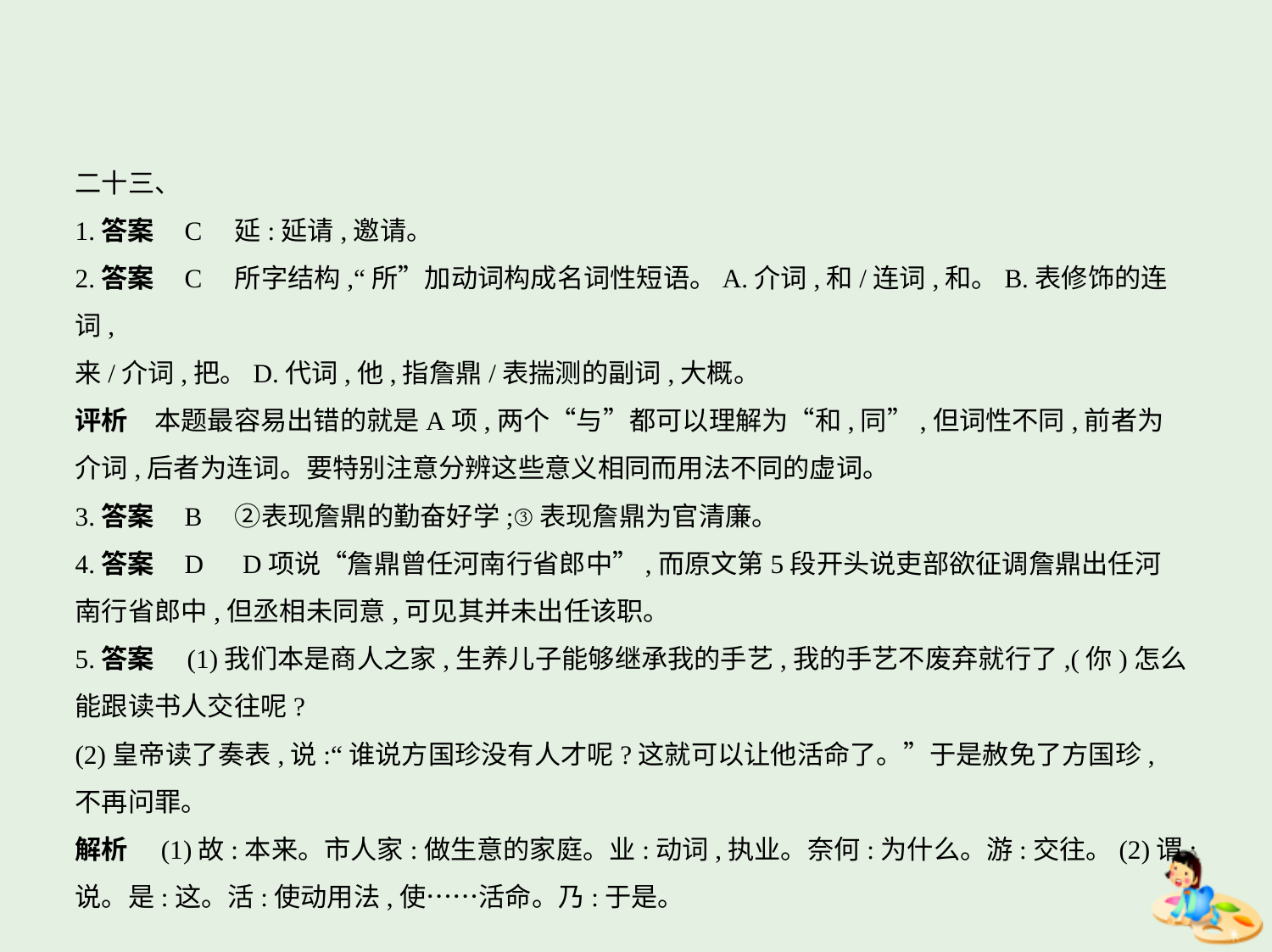

二十三、
1.答案    C　延:延请,邀请。
2.答案    C　所字结构,“所”加动词构成名词性短语。A.介词,和/连词,和。B.表修饰的连词,
来/介词,把。D.代词,他,指詹鼎/表揣测的副词,大概。
评析　本题最容易出错的就是A项,两个“与”都可以理解为“和,同”,但词性不同,前者为
介词,后者为连词。要特别注意分辨这些意义相同而用法不同的虚词。
3.答案    B　②表现詹鼎的勤奋好学;③表现詹鼎为官清廉。
4.答案    D　D项说“詹鼎曾任河南行省郎中”,而原文第5段开头说吏部欲征调詹鼎出任河
南行省郎中,但丞相未同意,可见其并未出任该职。
5.答案　(1)我们本是商人之家,生养儿子能够继承我的手艺,我的手艺不废弃就行了,(你)怎么
能跟读书人交往呢?
(2)皇帝读了奏表,说:“谁说方国珍没有人才呢?这就可以让他活命了。”于是赦免了方国珍,
不再问罪。
解析　(1)故:本来。市人家:做生意的家庭。业:动词,执业。奈何:为什么。游:交往。(2)谓:
说。是:这。活:使动用法,使……活命。乃:于是。